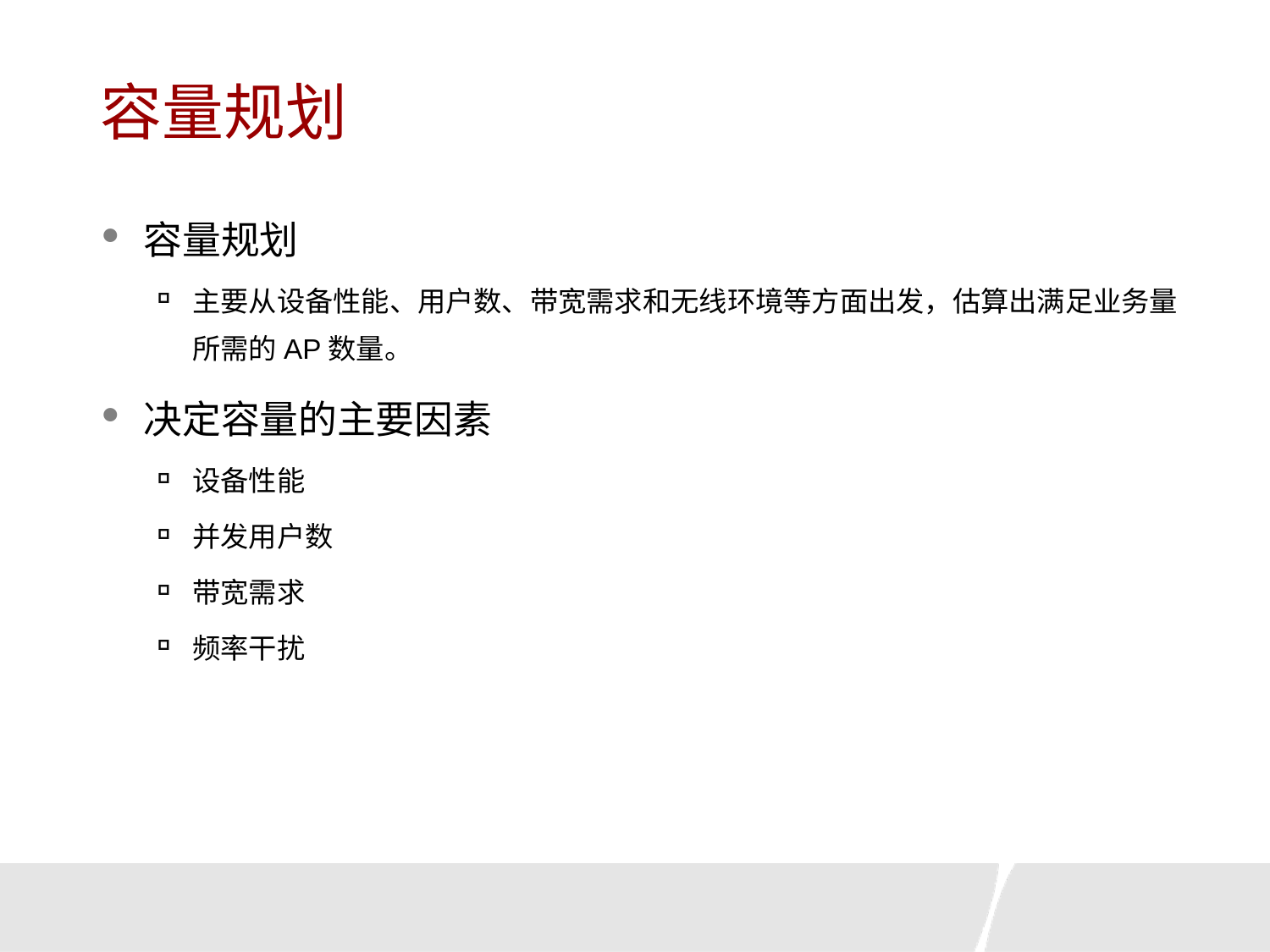

# 容量规划
容量规划
主要从设备性能、用户数、带宽需求和无线环境等方面出发，估算出满足业务量所需的AP数量。
决定容量的主要因素
设备性能
并发用户数
带宽需求
频率干扰